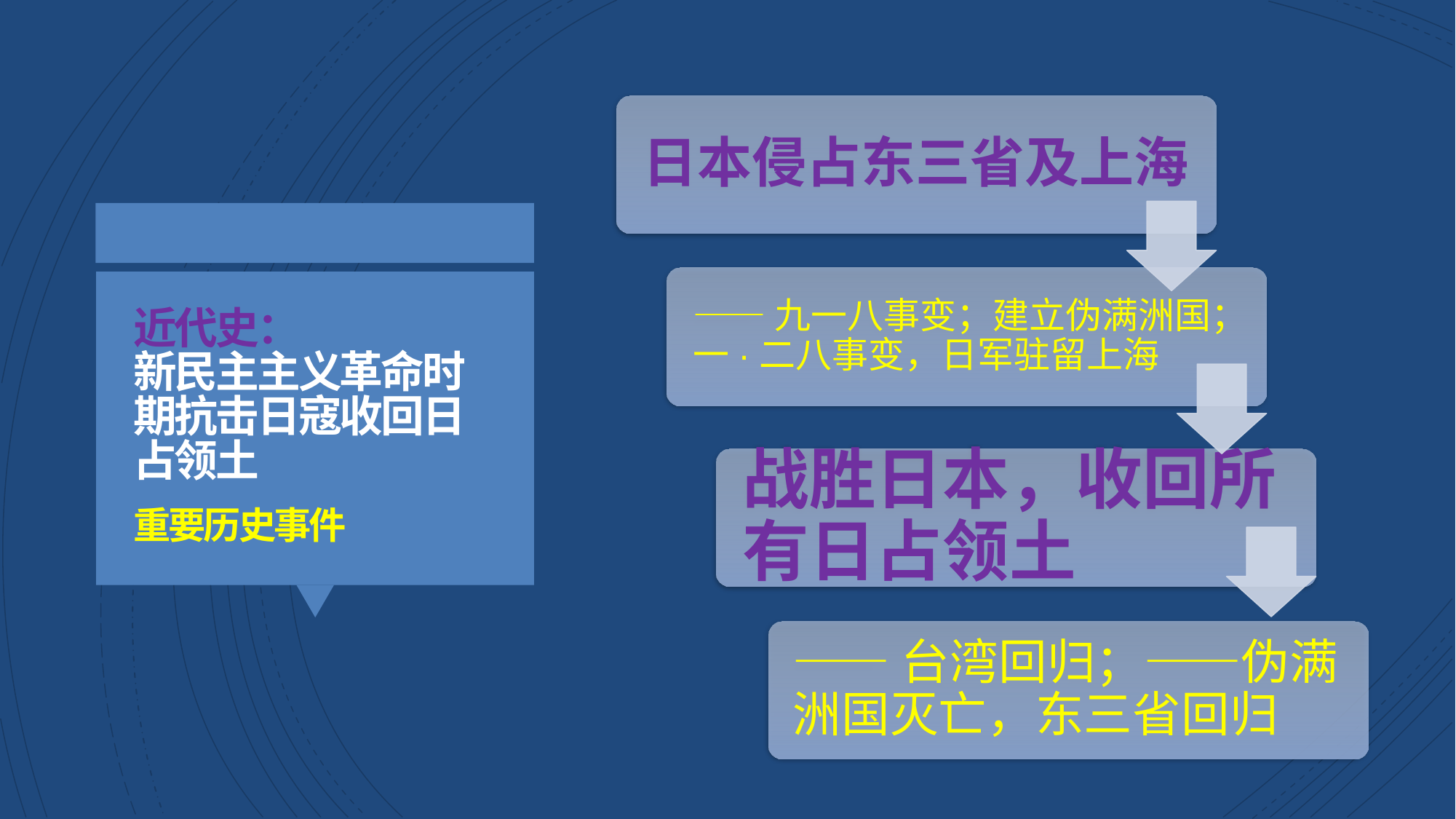

日本侵占东三省及上海

——九一八事变；建立伪满洲国；一·二八事变，日军驻留上海

战胜日本，收回所有日占领土

——台湾回归；——伪满洲国灭亡，东三省回归
近代史：
新民主主义革命时期抗击日寇收回日占领土
重要历史事件